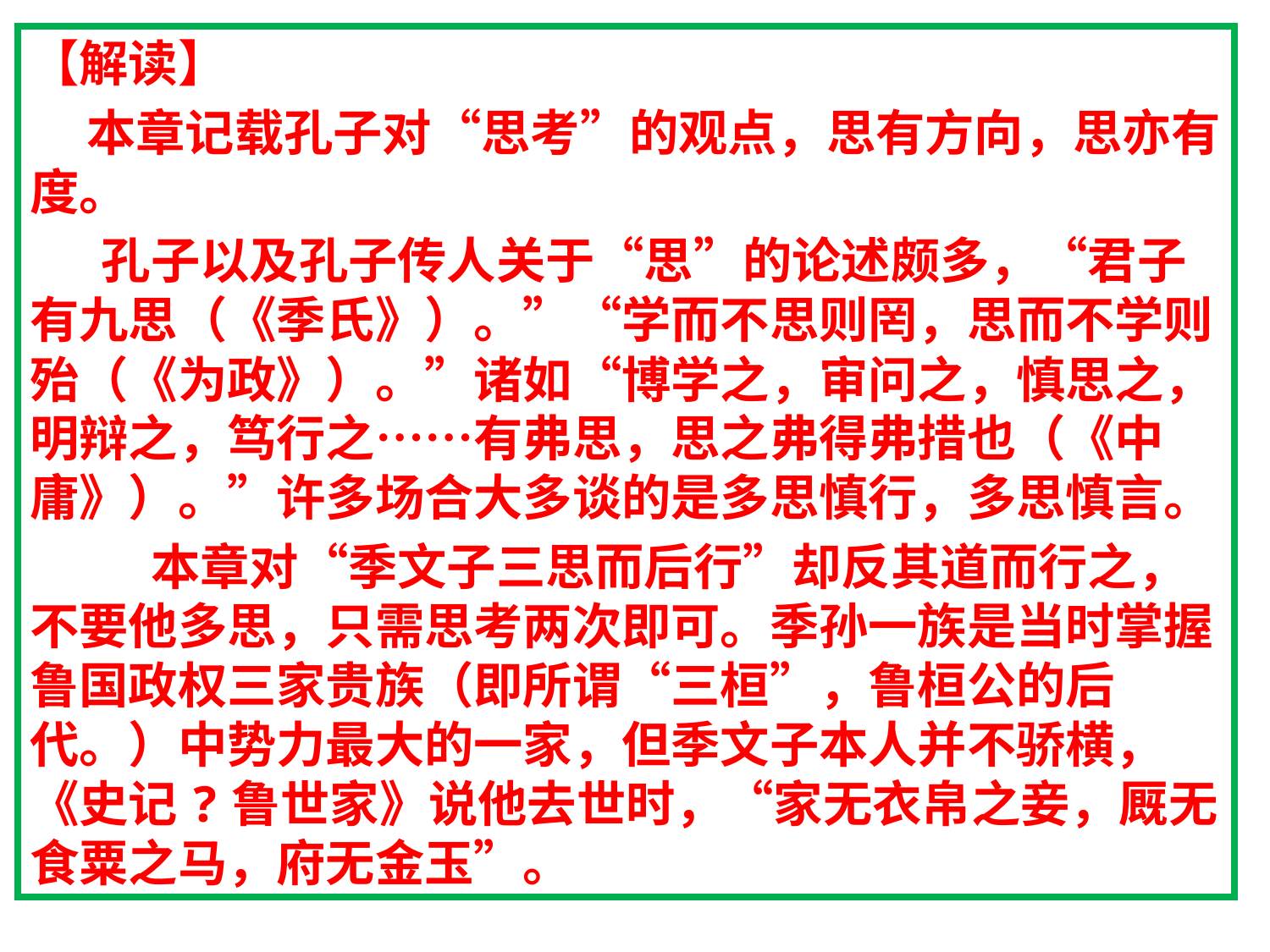

【解读】
    本章记载孔子对“思考”的观点，思有方向，思亦有度。
　  孔子以及孔子传人关于“思”的论述颇多，“君子有九思（《季氏》）。”“学而不思则罔，思而不学则殆（《为政》）。”诸如“博学之，审问之，慎思之，明辩之，笃行之……有弗思，思之弗得弗措也（《中庸》）。”许多场合大多谈的是多思慎行，多思慎言。
　　  本章对“季文子三思而后行”却反其道而行之，不要他多思，只需思考两次即可。季孙一族是当时掌握鲁国政权三家贵族（即所谓“三桓”，鲁桓公的后代。）中势力最大的一家，但季文子本人并不骄横，《史记?鲁世家》说他去世时，“家无衣帛之妾，厩无食粟之马，府无金玉”。